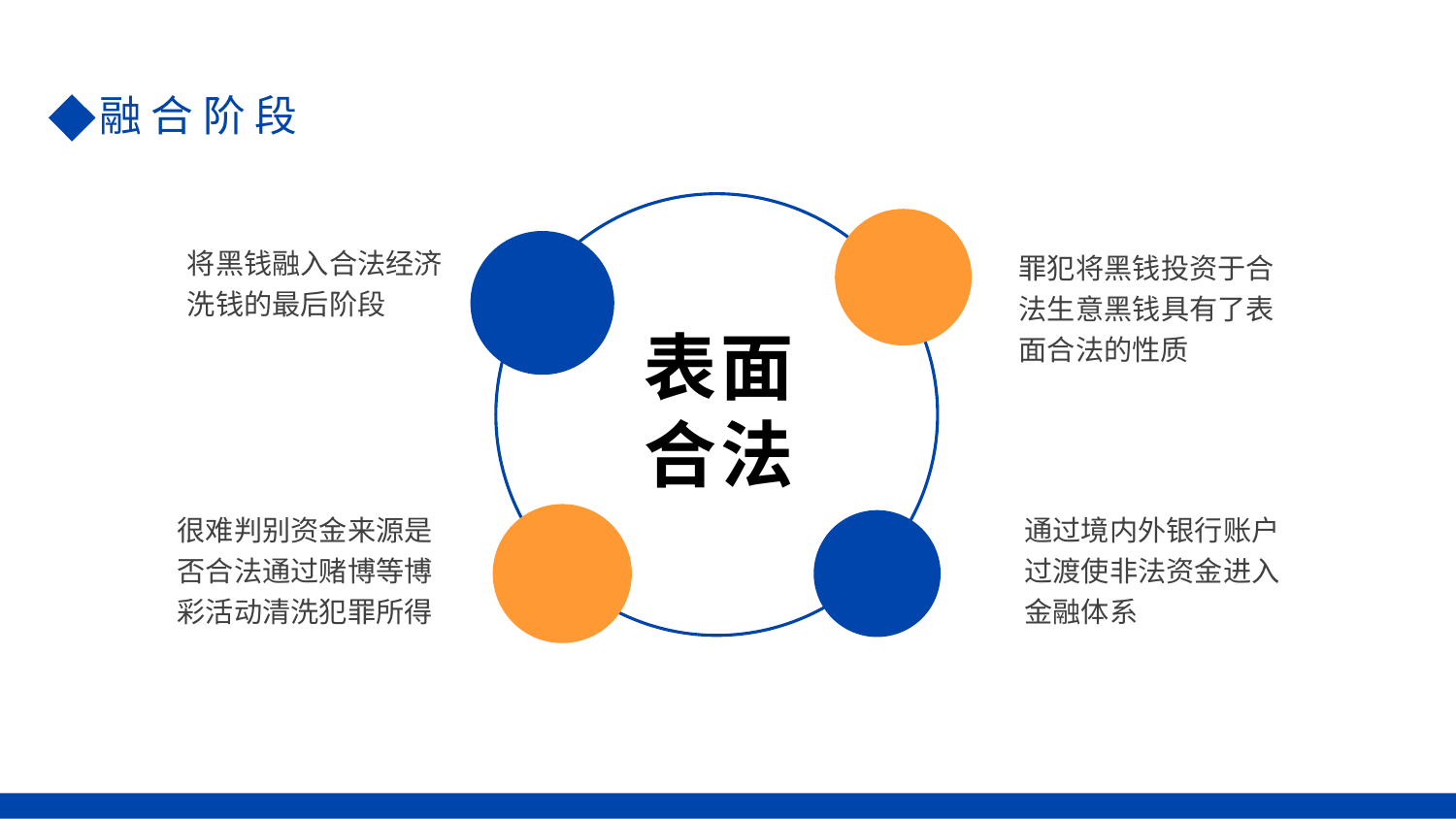

融 合 阶 段

表面
合法
将黑钱融入合法经济洗钱的最后阶段
罪犯将黑钱投资于合法生意黑钱具有了表面合法的性质
很难判别资金来源是否合法通过赌博等博彩活动清洗犯罪所得
通过境内外银行账户过渡使非法资金进入金融体系